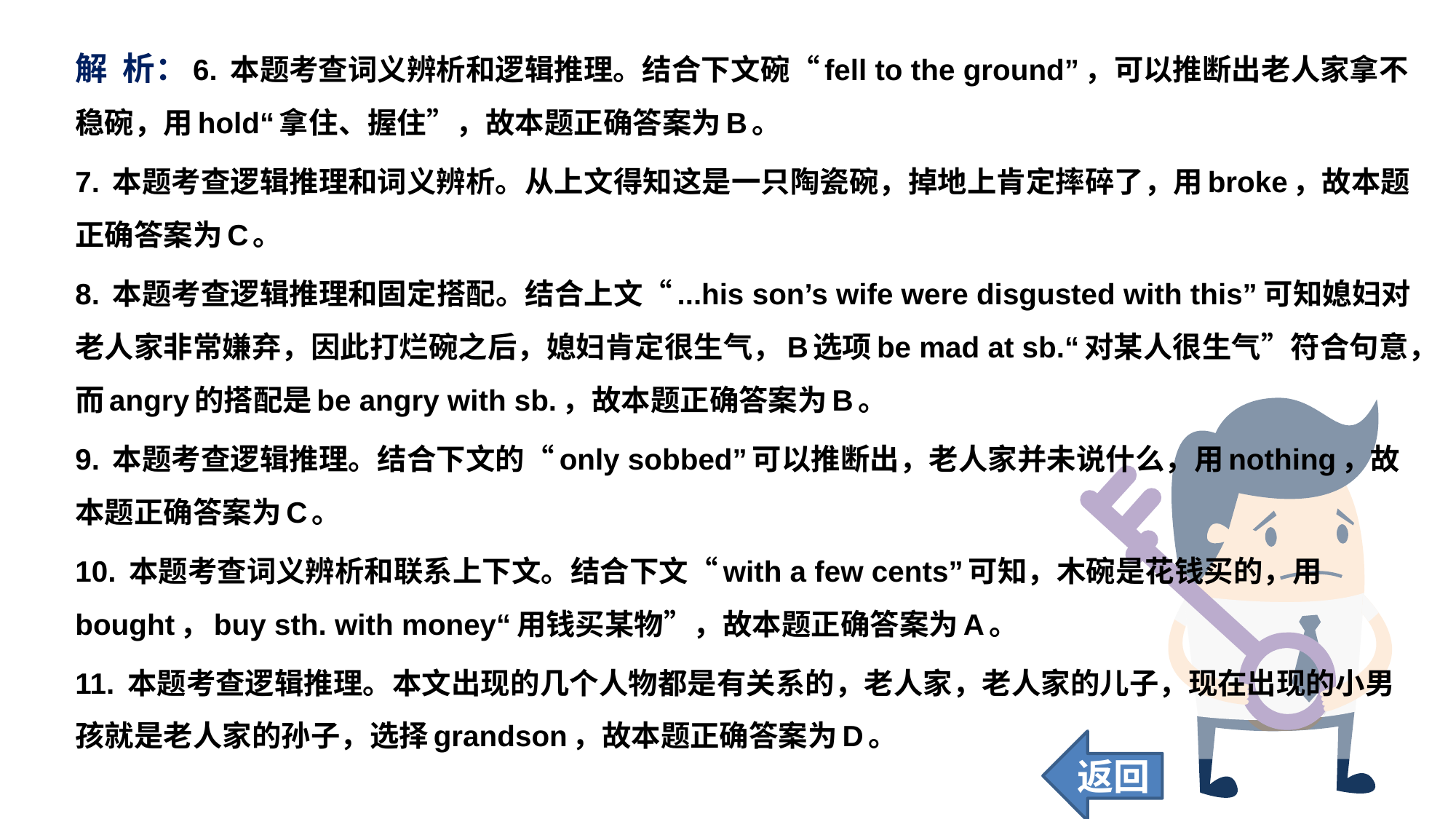

解  析：6. 本题考查词义辨析和逻辑推理。结合下文碗“fell to the ground”，可以推断出老人家拿不稳碗，用hold“拿住、握住”，故本题正确答案为B。
7. 本题考查逻辑推理和词义辨析。从上文得知这是一只陶瓷碗，掉地上肯定摔碎了，用broke，故本题正确答案为C。
8. 本题考查逻辑推理和固定搭配。结合上文“...his son’s wife were disgusted with this”可知媳妇对老人家非常嫌弃，因此打烂碗之后，媳妇肯定很生气，B选项be mad at sb.“对某人很生气”符合句意，而angry的搭配是be angry with sb.，故本题正确答案为B。
9. 本题考查逻辑推理。结合下文的“only sobbed”可以推断出，老人家并未说什么，用nothing，故本题正确答案为C。
10. 本题考查词义辨析和联系上下文。结合下文“with a few cents”可知，木碗是花钱买的，用bought，buy sth. with money“用钱买某物”，故本题正确答案为A。
11. 本题考查逻辑推理。本文出现的几个人物都是有关系的，老人家，老人家的儿子，现在出现的小男孩就是老人家的孙子，选择grandson，故本题正确答案为D。

返回
33